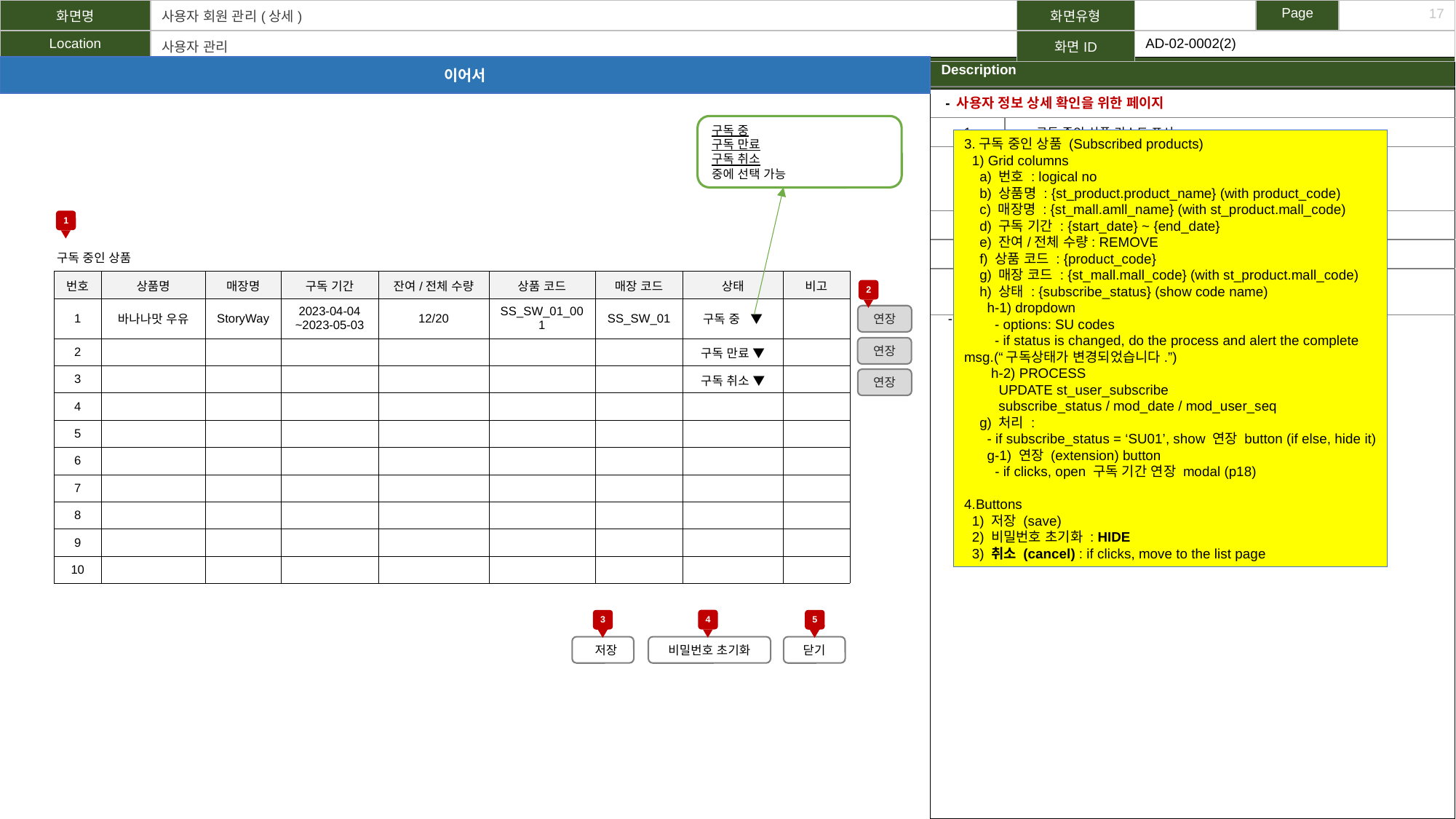

| 화면명 | 사용자 회원 관리(상세) | 화면유형 |  | Page |  |
| --- | --- | --- | --- | --- | --- |
| Location | 사용자 관리 | 화면ID | AD-02-0002(2) |  |  |
17
이어서
| Description |
| --- |
|  |
| - 사용자 정보 상세 확인을 위한 페이지 |  |
| --- | --- |
| 1 | - 구독 중인 상품 리스트 표시 |
| 2 | - 연장하기 \*팝업에서 선택/입력한 기간만큼 구독 기간의 마지막날에 +일 \*\*행마다 연장 버튼 별개 부여 |
| 3 | - 저장하기 |
| 4 | - 비밀번호 초기화 후, 메일로 임시 비밀번호 발송 |
| 5 | - 닫기 \*닫기인 경우에도 변경된 내용이 있으면 저장 팝업 띄우기 |
구독 중
구독 만료
구독 취소
중에 선택 가능
3.구독 중인 상품 (Subscribed products)
  1) Grid columns
    a) 번호 : logical no
    b) 상품명 : {st_product.product_name} (with product_code)
    c) 매장명 : {st_mall.amll_name} (with st_product.mall_code)
    d) 구독 기간 : {start_date} ~ {end_date}
    e) 잔여/전체 수량: REMOVE
    f) 상품 코드 : {product_code}
    g) 매장 코드 : {st_mall.mall_code} (with st_product.mall_code)
    h) 상태 : {subscribe_status} (show code name)
      h-1) dropdown
        - options: SU codes
        - if status is changed, do the process and alert the complete msg.(“구독상태가 변경되었습니다.”)
       h-2) PROCESS
         UPDATE st_user_subscribe
         subscribe_status / mod_date / mod_user_seq
    g) 처리 :
      - if subscribe_status = ‘SU01’, show 연장 button (if else, hide it)
      g-1) 연장 (extension) button
        - if clicks, open 구독 기간 연장 modal (p18)

4.Buttons
  1) 저장 (save)
  2) 비밀번호 초기화 : HIDE
  3) 취소 (cancel) : if clicks, move to the list page
1

구독 중인 상품
| 번호 | 상품명 | 매장명 | 구독 기간 | 잔여/전체 수량 | 상품 코드 | 매장 코드 | 상태 | 비고 |
| --- | --- | --- | --- | --- | --- | --- | --- | --- |
| 1 | 바나나맛 우유 | StoryWay | 2023-04-04 ~2023-05-03 | 12/20 | SS\_SW\_01\_001 | SS\_SW\_01 | 구독 중 ▼ |  |
| 2 |  |  |  |  |  |  | 구독 만료 ▼ |  |
| 3 |  |  |  |  |  |  | 구독 취소 ▼ |  |
| 4 |  |  |  |  |  |  |  |  |
| 5 |  |  |  |  |  |  |  |  |
| 6 |  |  |  |  |  |  |  |  |
| 7 |  |  |  |  |  |  |  |  |
| 8 |  |  |  |  |  |  |  |  |
| 9 |  |  |  |  |  |  |  |  |
| 10 |  |  |  |  |  |  |  |  |
2

- 저장, 비밀번호 초기화 등 이벤트 발생 시, 해당 내용의 메시지 생성
연장
연장
연장
4

3

5

 저장
비밀번호 초기화
닫기